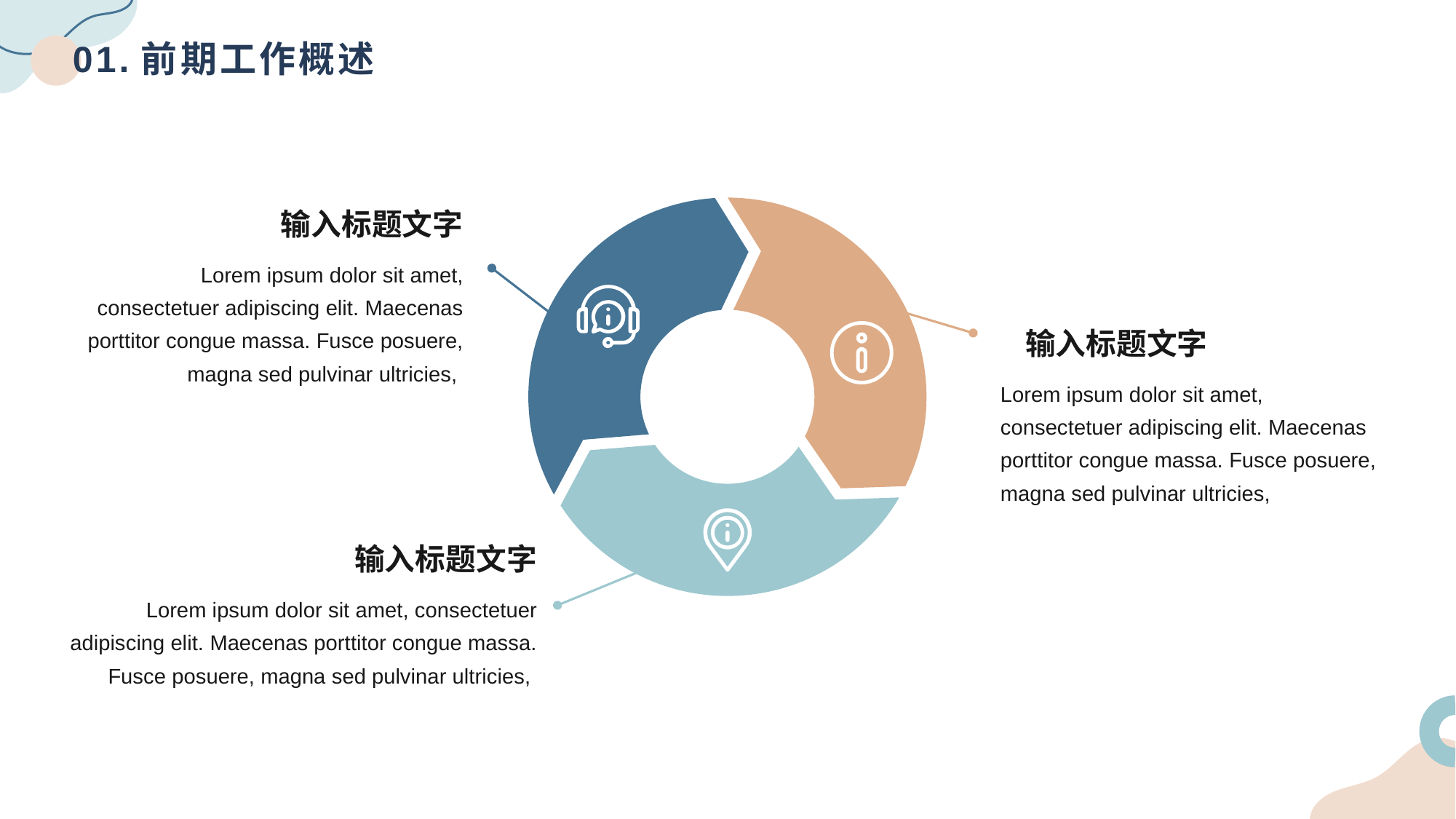

# 01.前期工作概述

输入标题文字
Lorem ipsum dolor sit amet, consectetuer adipiscing elit. Maecenas porttitor congue massa. Fusce posuere, magna sed pulvinar ultricies,
输入标题文字
Lorem ipsum dolor sit amet, consectetuer adipiscing elit. Maecenas porttitor congue massa. Fusce posuere, magna sed pulvinar ultricies,
输入标题文字
Lorem ipsum dolor sit amet, consectetuer adipiscing elit. Maecenas porttitor congue massa. Fusce posuere, magna sed pulvinar ultricies,